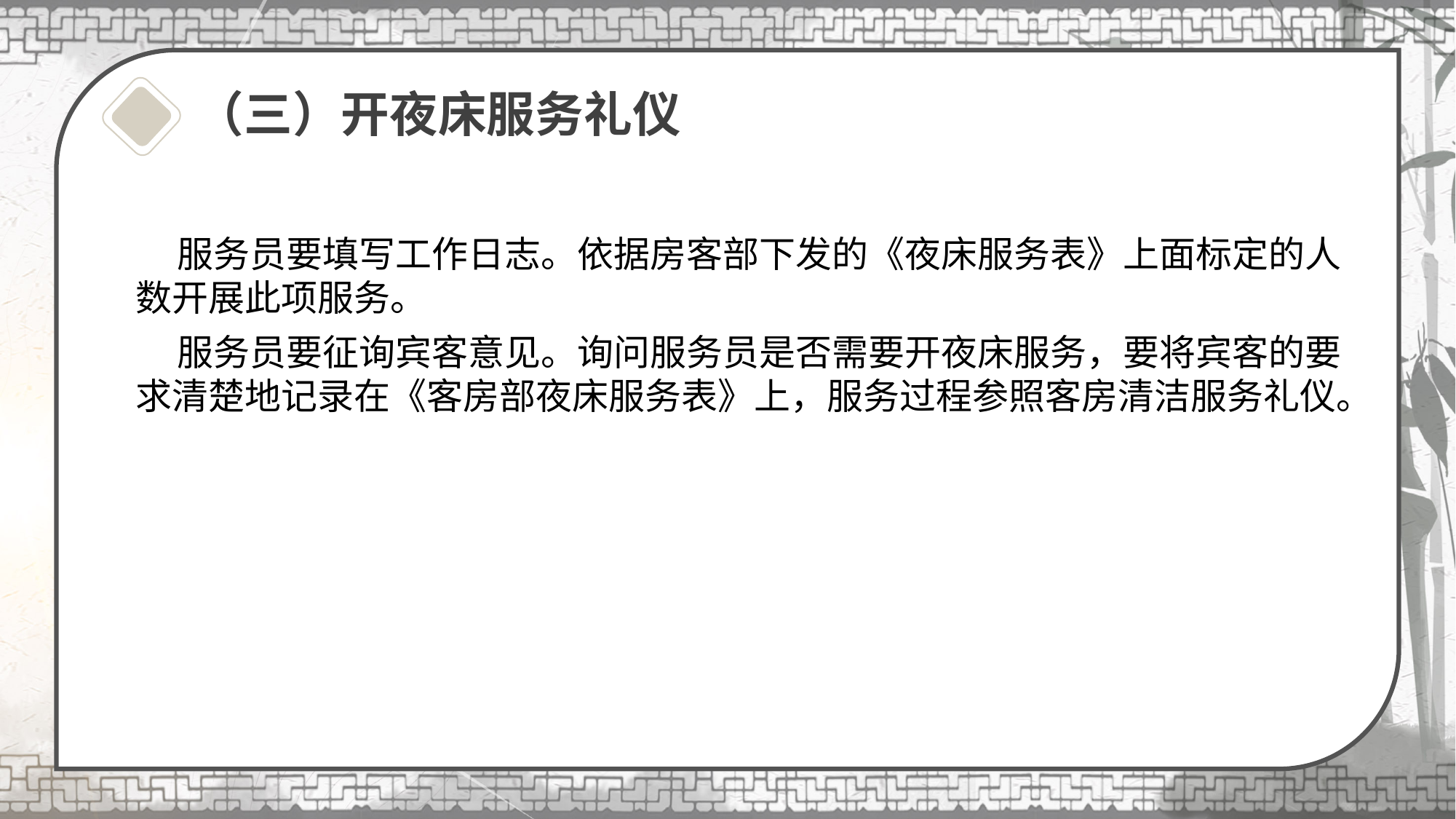

# （三）开夜床服务礼仪
    服务员要填写工作日志。依据房客部下发的《夜床服务表》上面标定的人数开展此项服务。
    服务员要征询宾客意见。询问服务员是否需要开夜床服务，要将宾客的要求清楚地记录在《客房部夜床服务表》上，服务过程参照客房清洁服务礼仪。